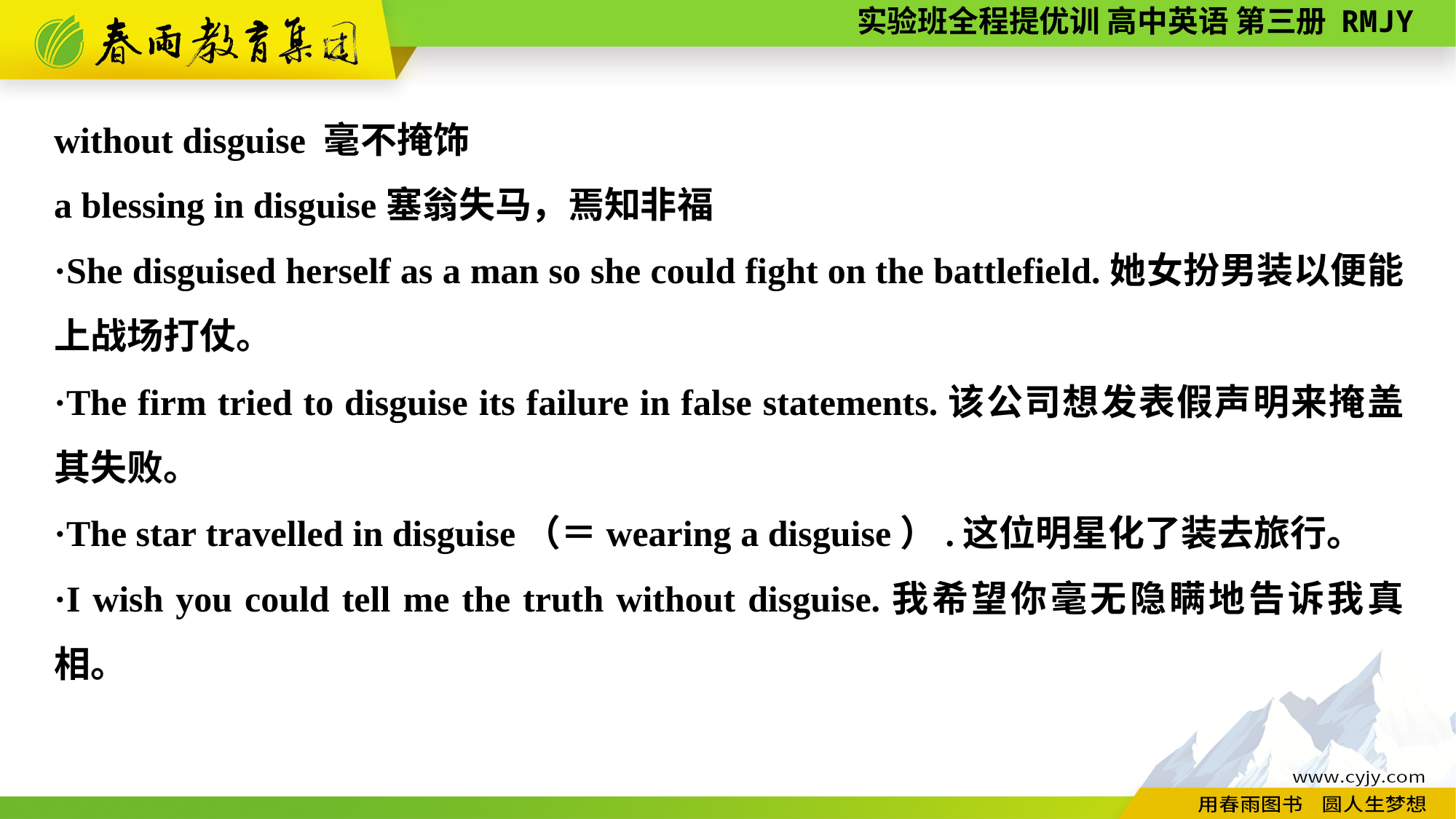

without disguise 毫不掩饰
a blessing in disguise塞翁失马，焉知非福
·She disguised herself as a man so she could fight on the battlefield.她女扮男装以便能上战场打仗。
·The firm tried to disguise its failure in false statements.该公司想发表假声明来掩盖其失败。
·The star travelled in disguise（＝wearing a disguise）.这位明星化了装去旅行。
·I wish you could tell me the truth without disguise.我希望你毫无隐瞒地告诉我真相。